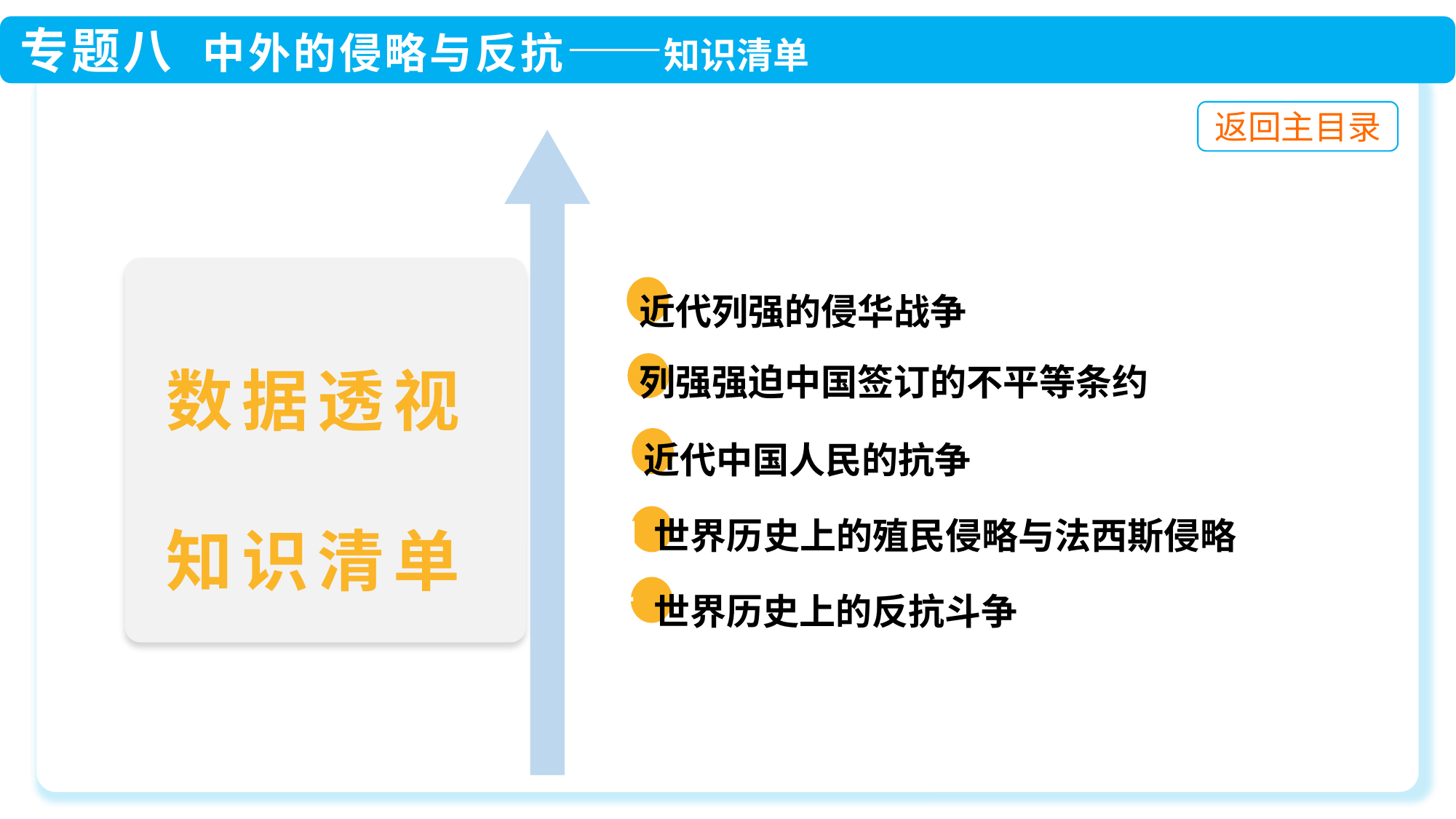

一  近代列强的侵华战争
     二  列强强迫中国签订的不平等条约
     三  近代中国人民的抗争
    四  世界历史上的殖民侵略与法西斯侵略
    五  世界历史上的反抗斗争

数据透视
知识清单